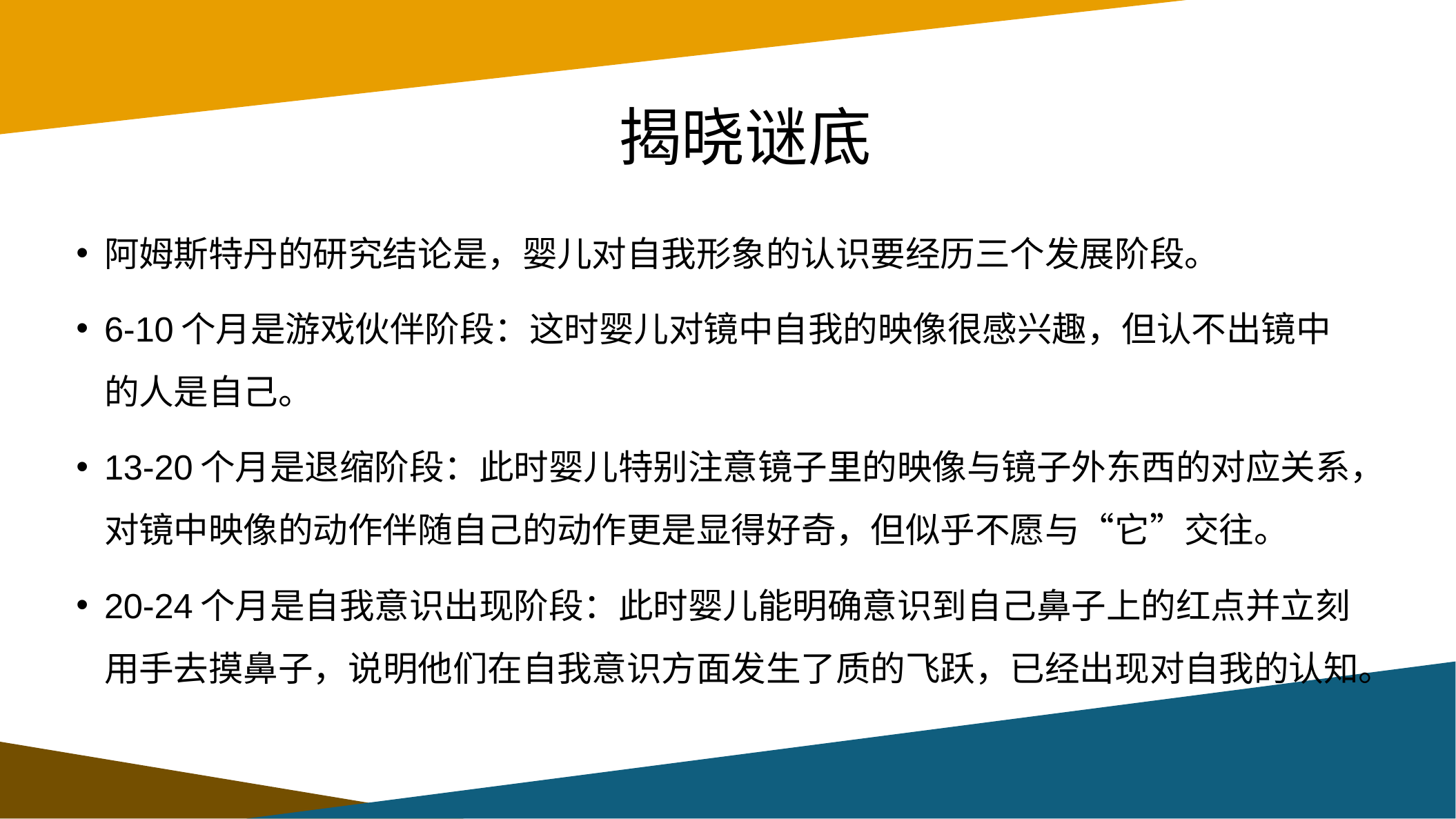

# 揭晓谜底
阿姆斯特丹的研究结论是，婴儿对自我形象的认识要经历三个发展阶段。
6-10个月是游戏伙伴阶段：这时婴儿对镜中自我的映像很感兴趣，但认不出镜中的人是自己。
13-20个月是退缩阶段：此时婴儿特别注意镜子里的映像与镜子外东西的对应关系，对镜中映像的动作伴随自己的动作更是显得好奇，但似乎不愿与“它”交往。
20-24个月是自我意识出现阶段：此时婴儿能明确意识到自己鼻子上的红点并立刻用手去摸鼻子，说明他们在自我意识方面发生了质的飞跃，已经出现对自我的认知。